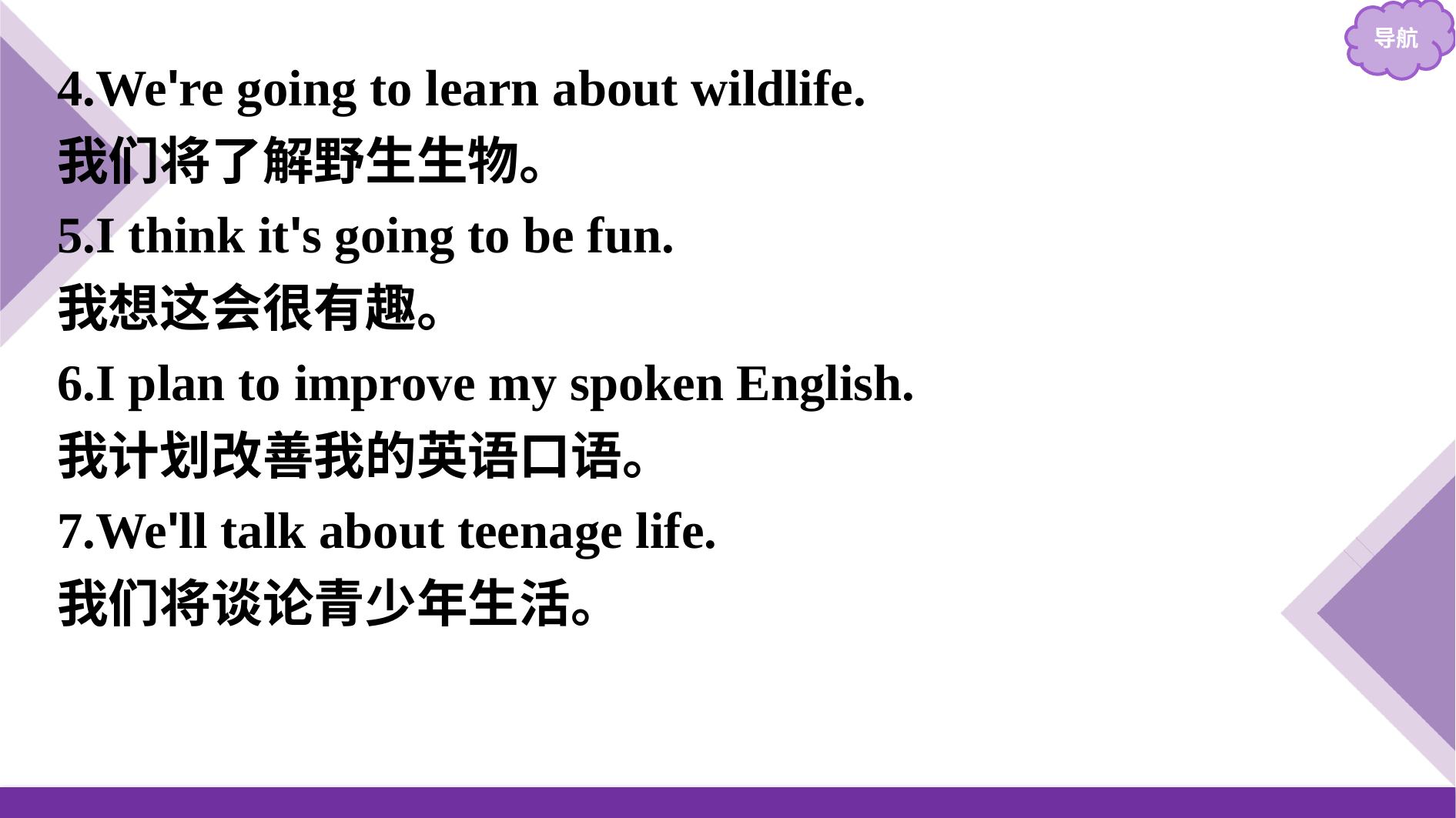

4.We're going to learn about wildlife.
我们将了解野生生物。
5.I think it's going to be fun.
我想这会很有趣。
6.I plan to improve my spoken English.
我计划改善我的英语口语。
7.We'll talk about teenage life.
我们将谈论青少年生活。